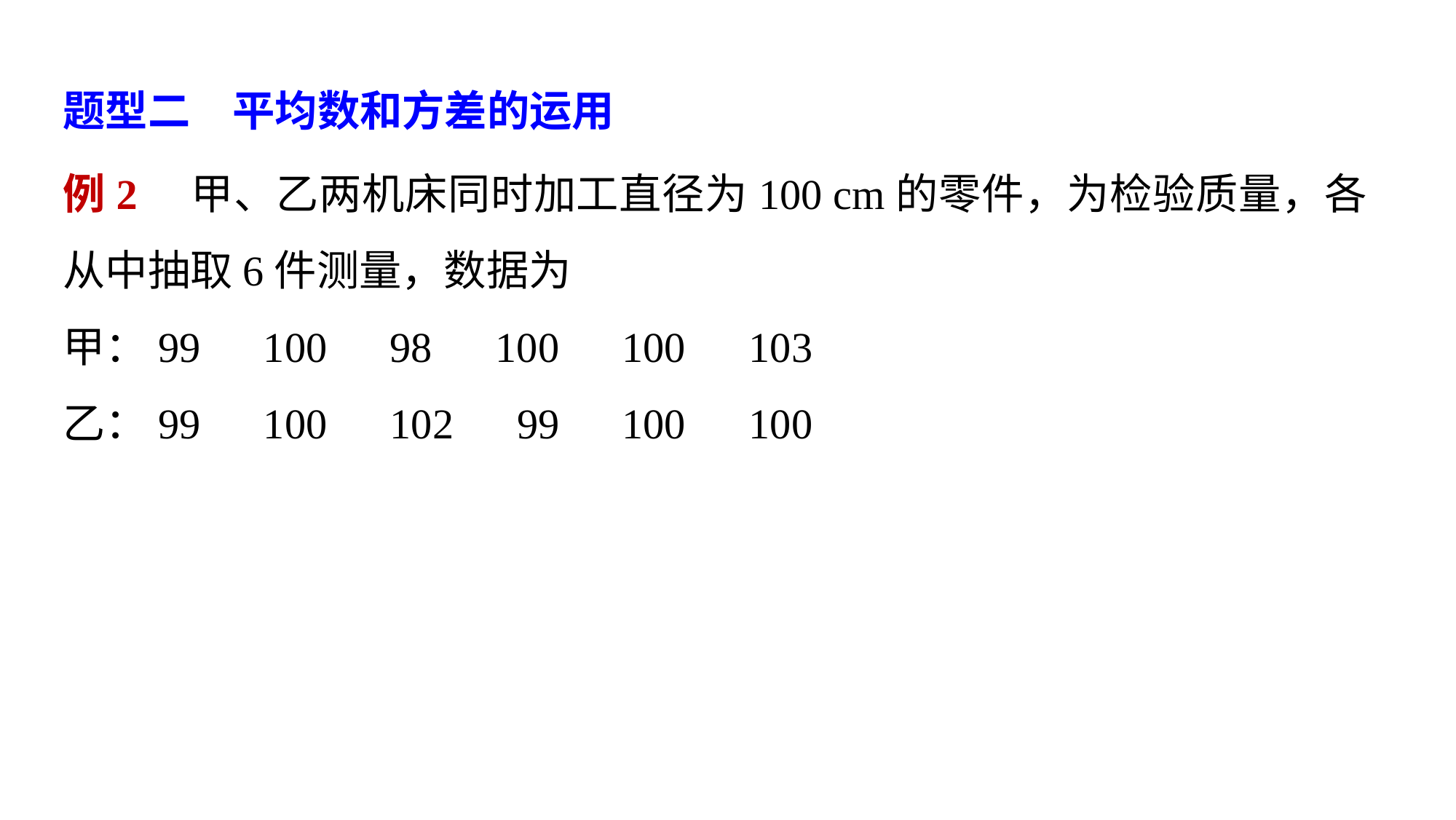

题型二　平均数和方差的运用
例2　甲、乙两机床同时加工直径为100 cm的零件，为检验质量，各从中抽取6件测量，数据为
甲：99　100　98　100　100　103
乙：99　100　102　99　100　100